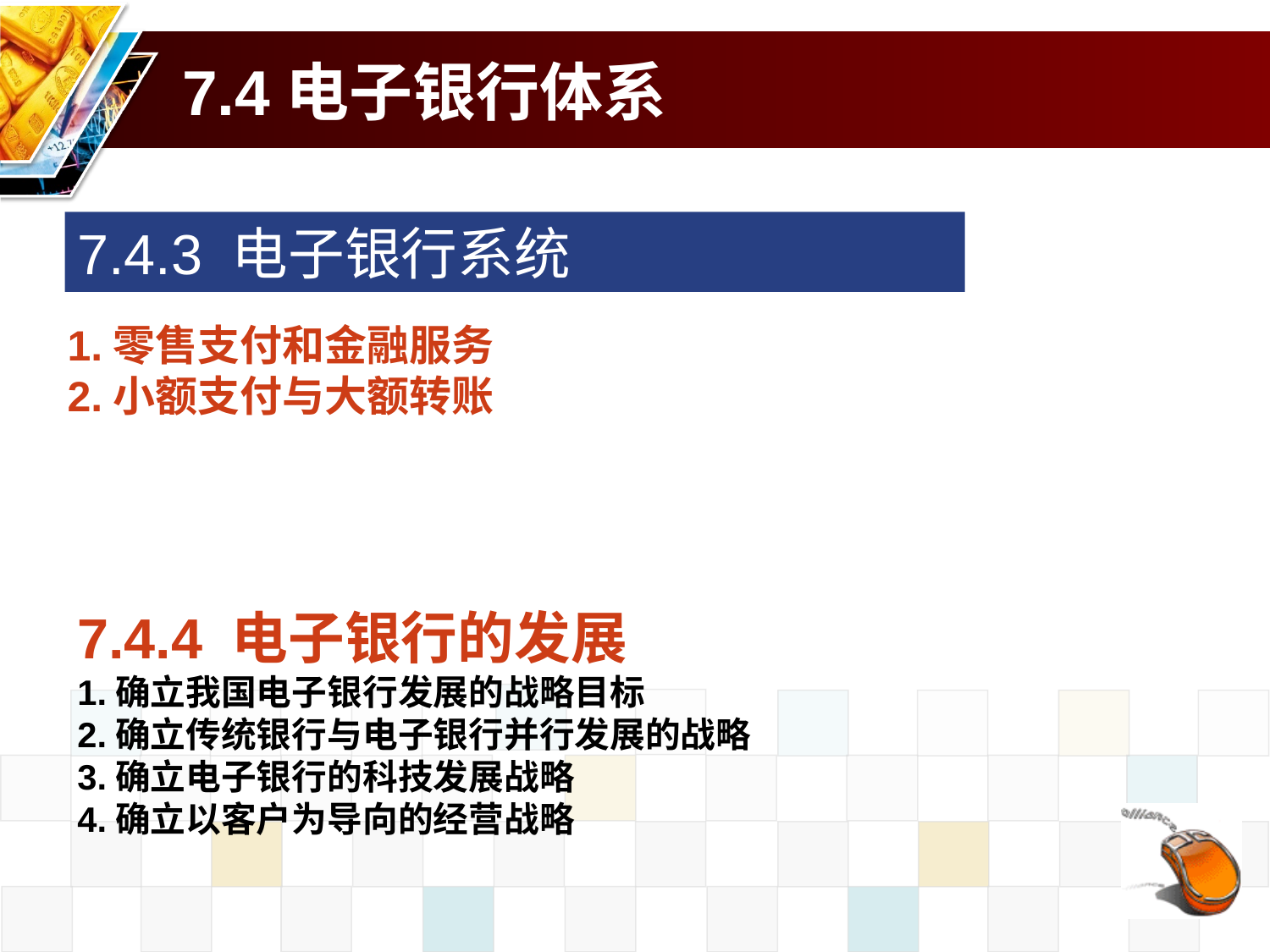

# 7.4电子银行体系
7.4.3 电子银行系统
1.零售支付和金融服务
2.小额支付与大额转账

7.4.4 电子银行的发展
1.确立我国电子银行发展的战略目标
2.确立传统银行与电子银行并行发展的战略
3.确立电子银行的科技发展战略
4.确立以客户为导向的经营战略